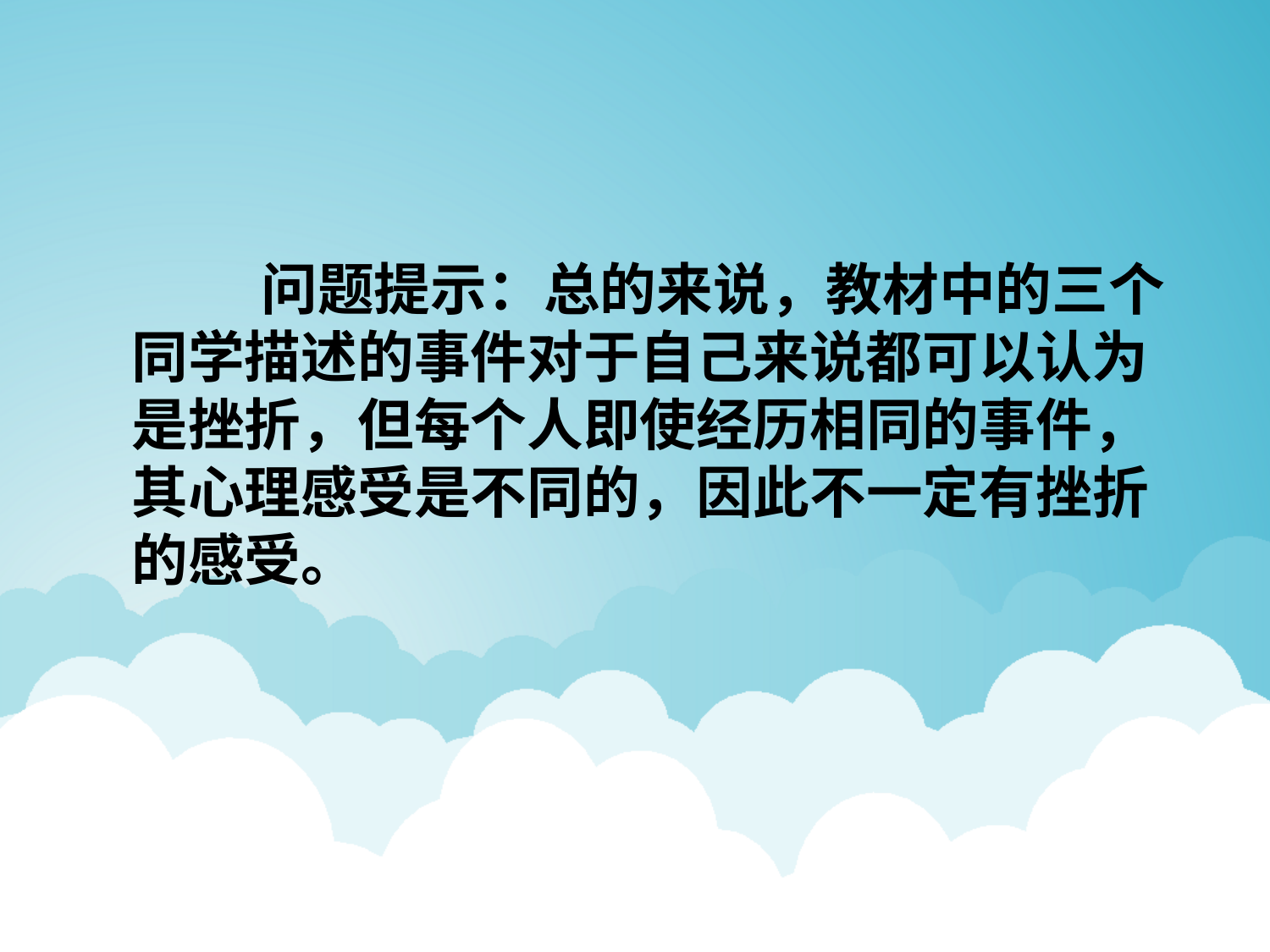

问题提示：总的来说，教材中的三个同学描述的事件对于自己来说都可以认为是挫折，但每个人即使经历相同的事件，其心理感受是不同的，因此不一定有挫折的感受。